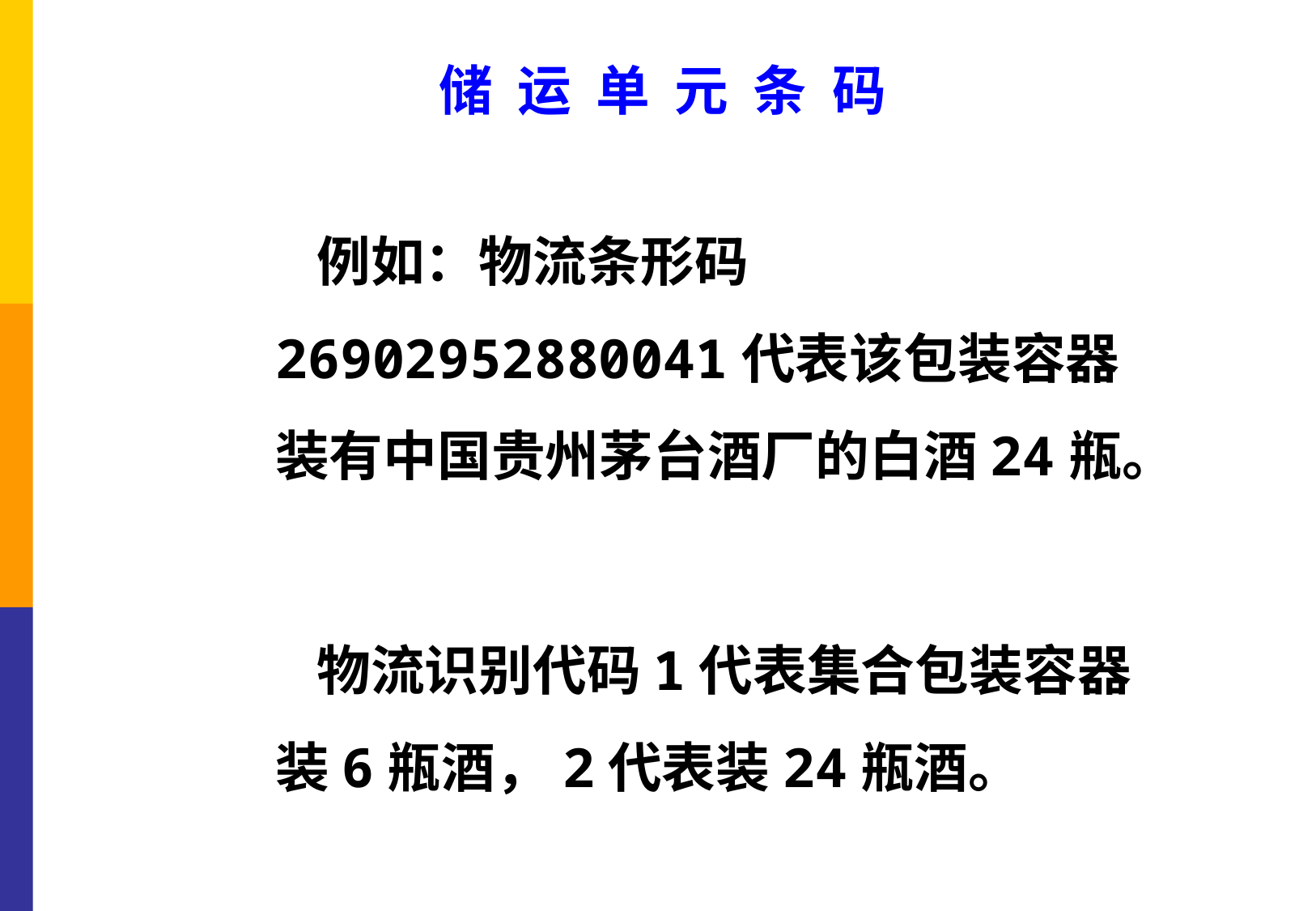

# 储  运  单  元  条  码

      例如：物流条形码26902952880041代表该包装容器装有中国贵州茅台酒厂的白酒24瓶。

      物流识别代码1代表集合包装容器装6瓶酒，2代表装24瓶酒。